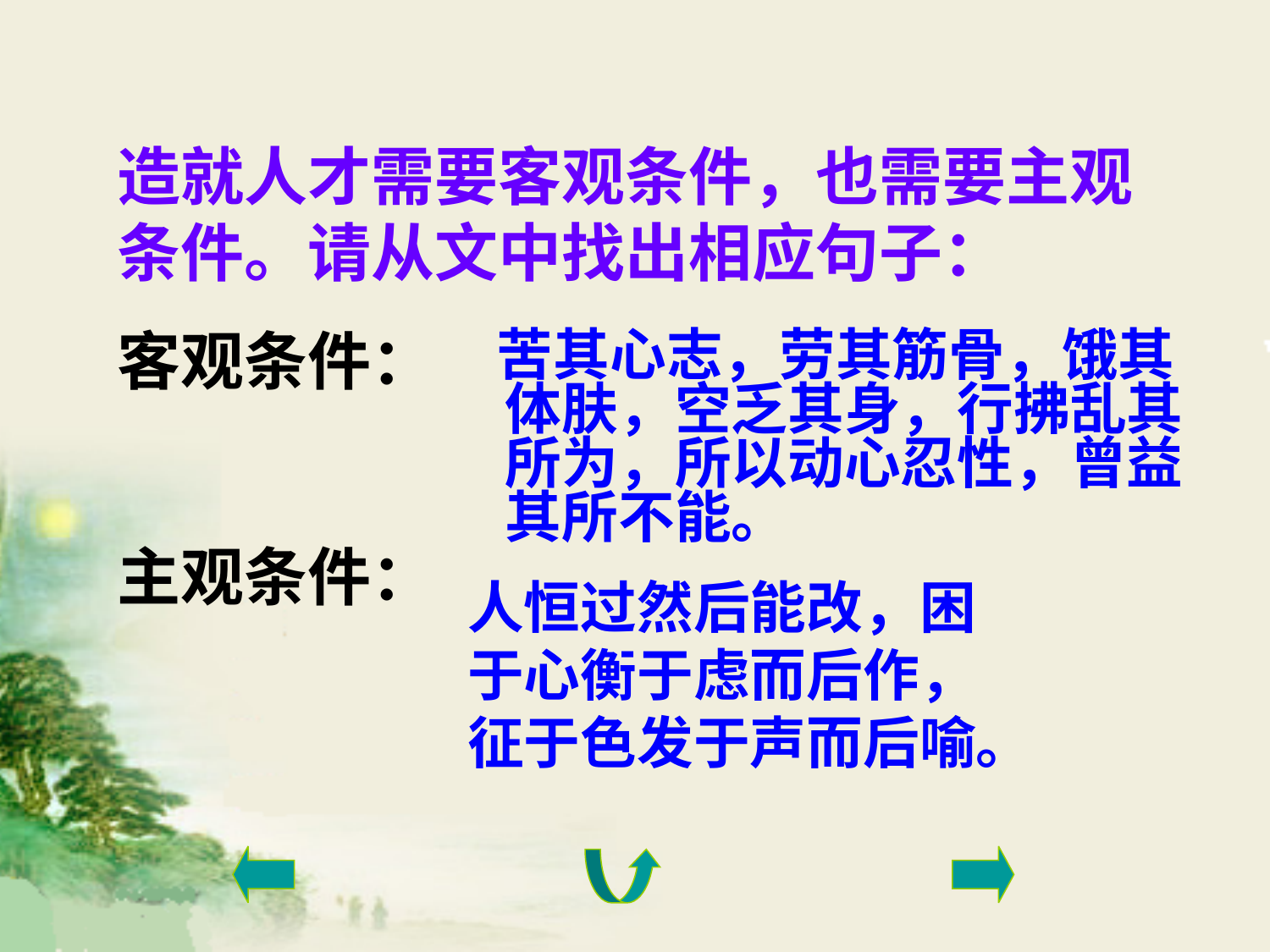

造就人才需要客观条件，也需要主观条件。请从文中找出相应句子：
客观条件：

主观条件：
  苦其心志，劳其筋骨，饿其体肤，空乏其身，行拂乱其所为，所以动心忍性，曾益其所不能。
人恒过然后能改，困于心衡于虑而后作，征于色发于声而后喻。